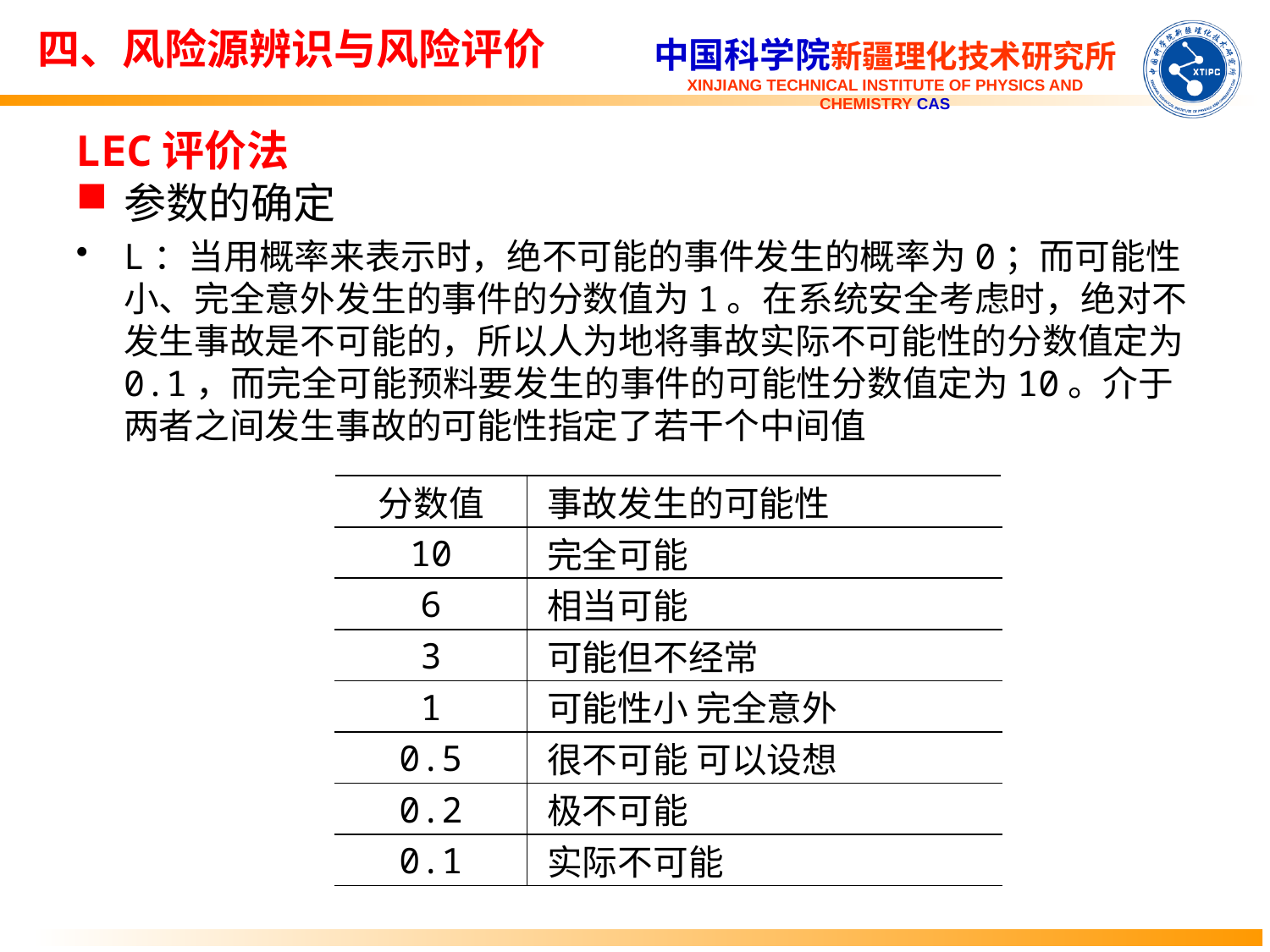

四、风险源辨识与风险评价
LEC评价法
参数的确定
L：当用概率来表示时，绝不可能的事件发生的概率为0；而可能性小、完全意外发生的事件的分数值为1。在系统安全考虑时，绝对不发生事故是不可能的，所以人为地将事故实际不可能性的分数值定为0.1，而完全可能预料要发生的事件的可能性分数值定为10。介于两者之间发生事故的可能性指定了若干个中间值
| 分数值 | 事故发生的可能性 |
| --- | --- |
| 10 | 完全可能 |
| 6 | 相当可能 |
| 3 | 可能但不经常 |
| 1 | 可能性小 完全意外 |
| 0.5 | 很不可能 可以设想 |
| 0.2 | 极不可能 |
| 0.1 | 实际不可能 |